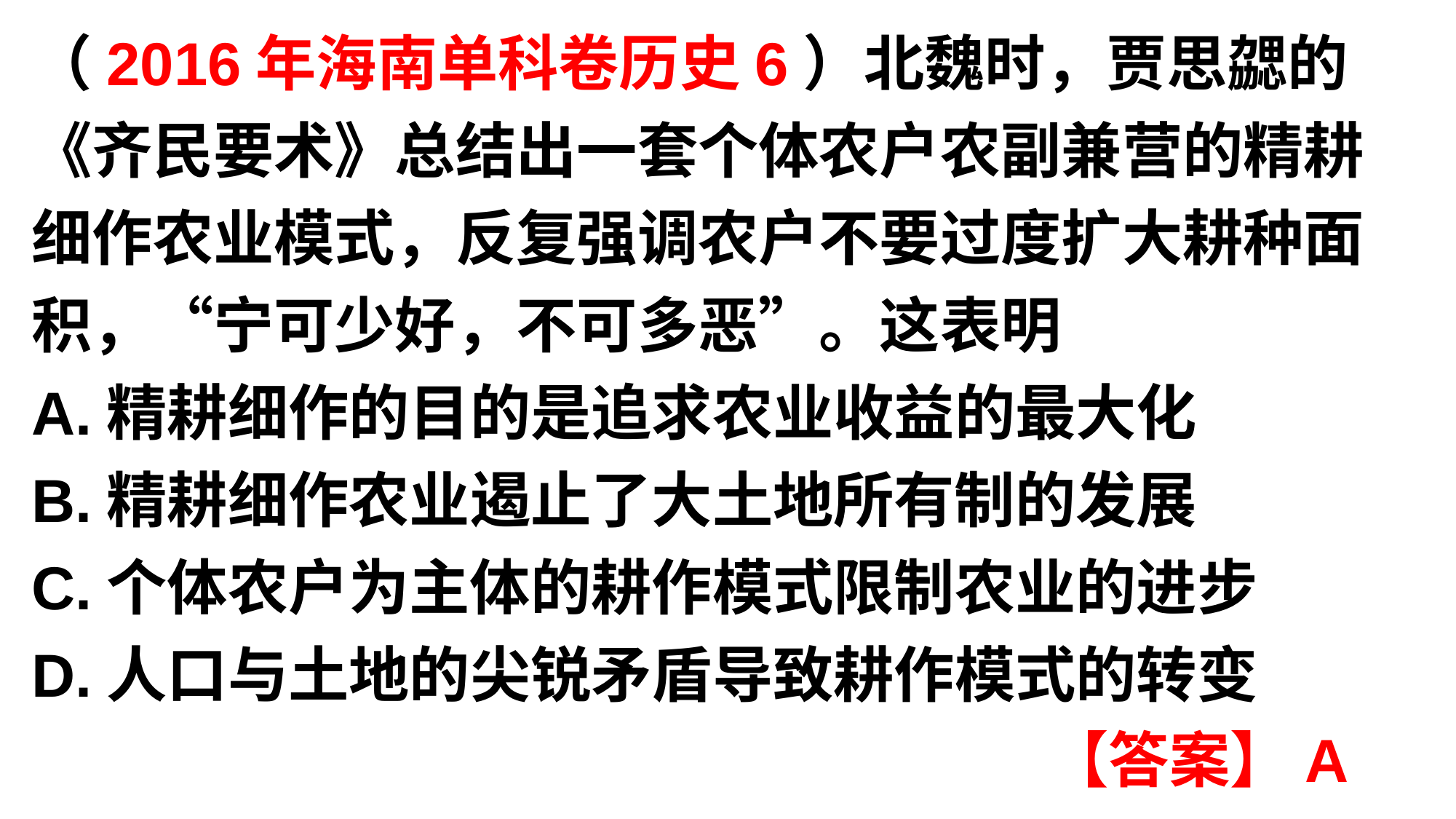

（2016年海南单科卷历史6）北魏时，贾思勰的《齐民要术》总结出一套个体农户农副兼营的精耕细作农业模式，反复强调农户不要过度扩大耕种面积，“宁可少好，不可多恶”。这表明
A.精耕细作的目的是追求农业收益的最大化
B.精耕细作农业遏止了大土地所有制的发展
C.个体农户为主体的耕作模式限制农业的进步
D.人口与土地的尖锐矛盾导致耕作模式的转变
【答案】A